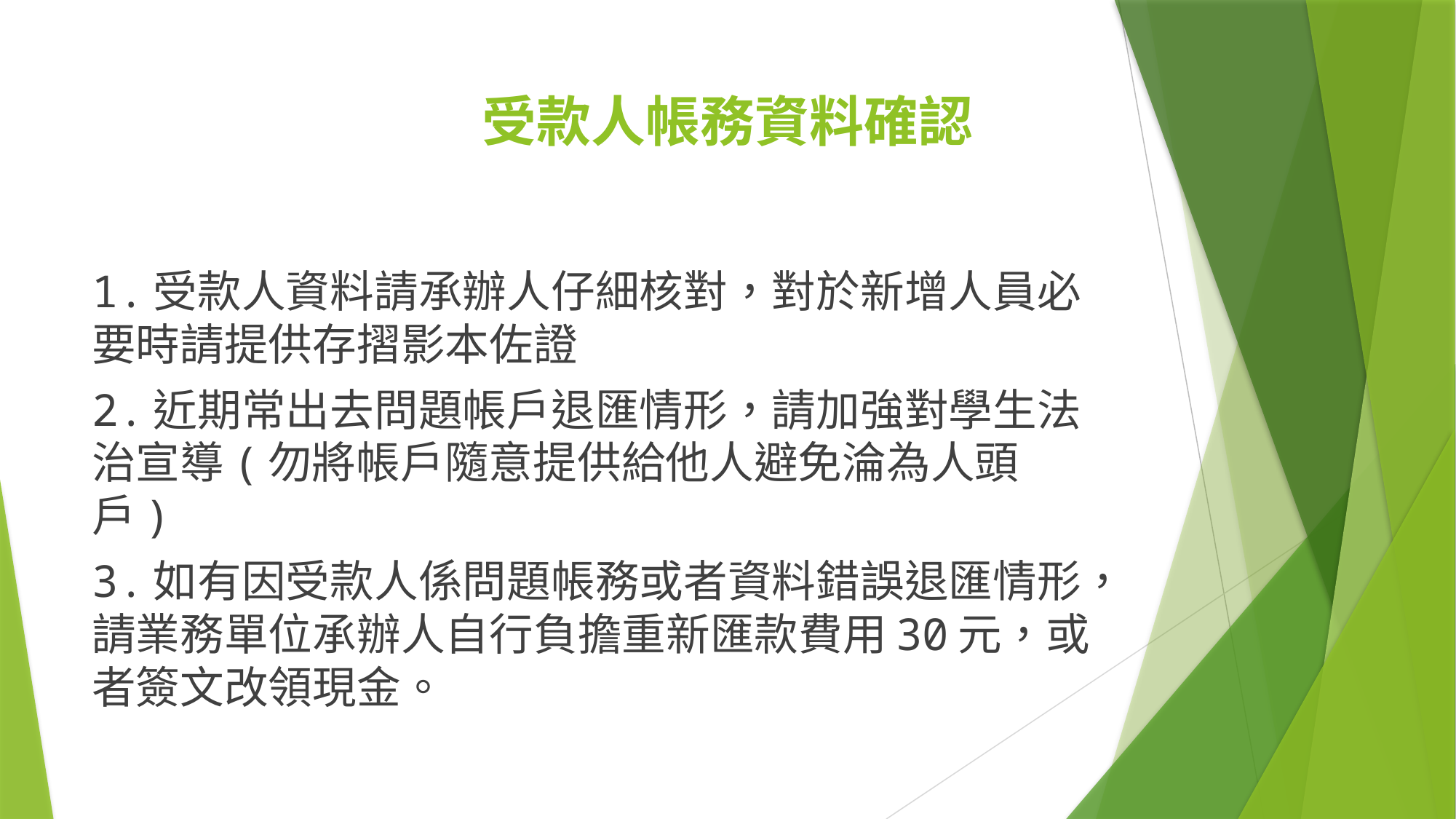

# 受款人帳務資料確認
1.受款人資料請承辦人仔細核對，對於新增人員必要時請提供存摺影本佐證
2.近期常出去問題帳戶退匯情形，請加強對學生法治宣導(勿將帳戶隨意提供給他人避免淪為人頭戶)
3.如有因受款人係問題帳務或者資料錯誤退匯情形，請業務單位承辦人自行負擔重新匯款費用30元，或者簽文改領現金。